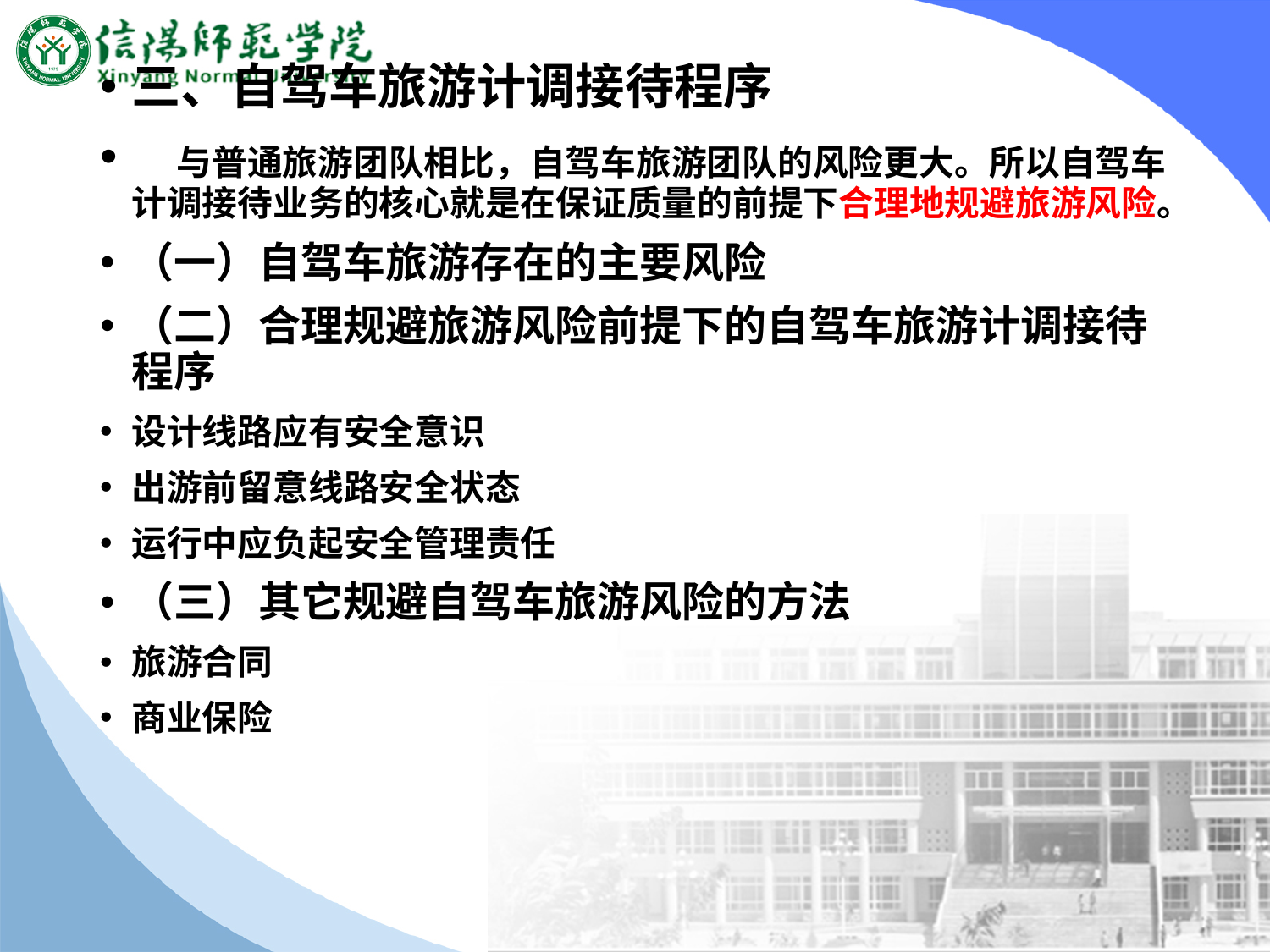

#
三、自驾车旅游计调接待程序
   与普通旅游团队相比，自驾车旅游团队的风险更大。所以自驾车计调接待业务的核心就是在保证质量的前提下合理地规避旅游风险。
（一）自驾车旅游存在的主要风险
（二）合理规避旅游风险前提下的自驾车旅游计调接待程序
设计线路应有安全意识
出游前留意线路安全状态
运行中应负起安全管理责任
（三）其它规避自驾车旅游风险的方法
旅游合同
商业保险